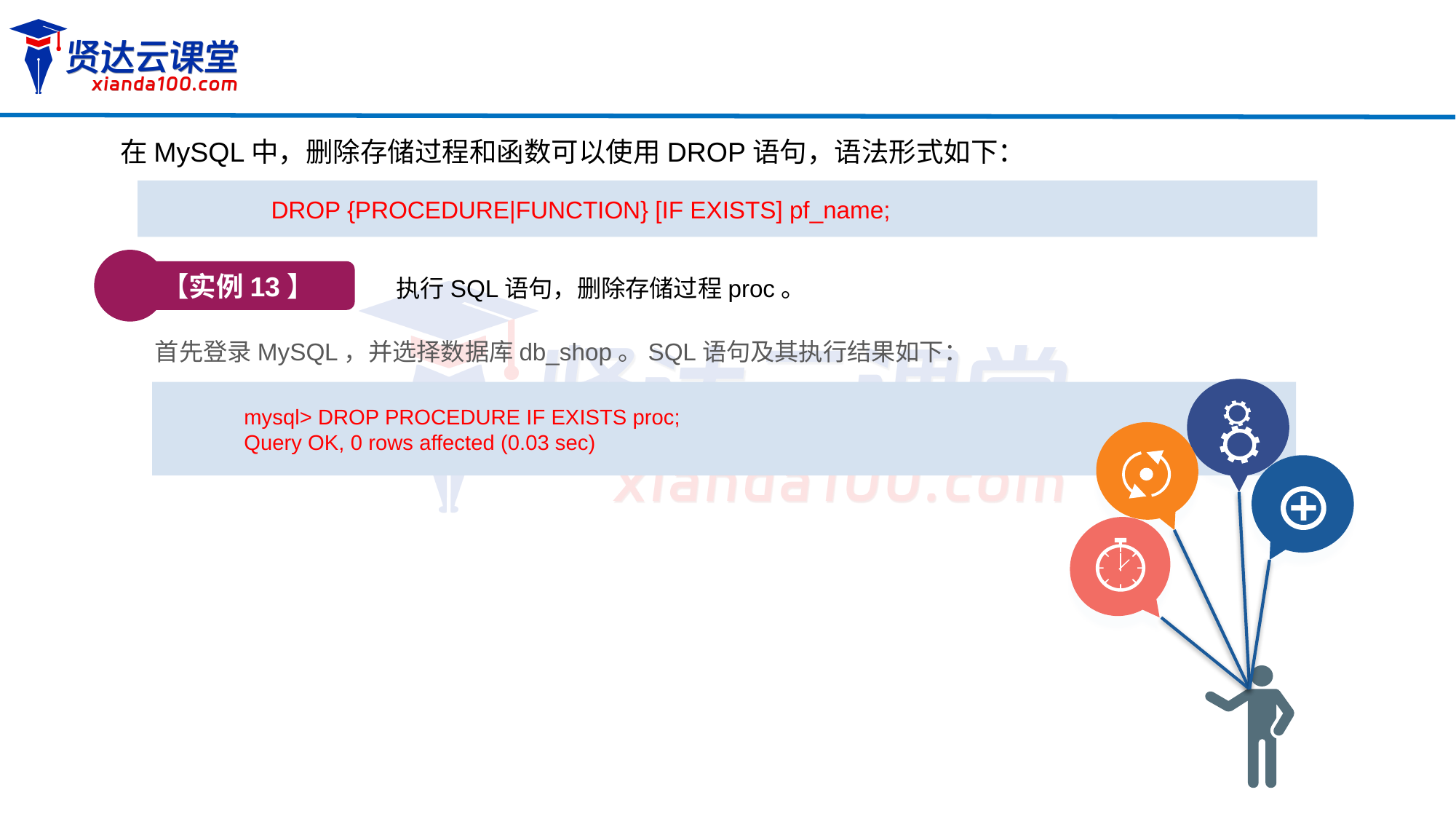

在MySQL中，删除存储过程和函数可以使用DROP语句，语法形式如下：

DROP {PROCEDURE|FUNCTION} [IF EXISTS] pf_name;

【实例13】
执行SQL语句，删除存储过程proc。
首先登录MySQL，并选择数据库db_shop。SQL语句及其执行结果如下：

mysql> DROP PROCEDURE IF EXISTS proc;
Query OK, 0 rows affected (0.03 sec)